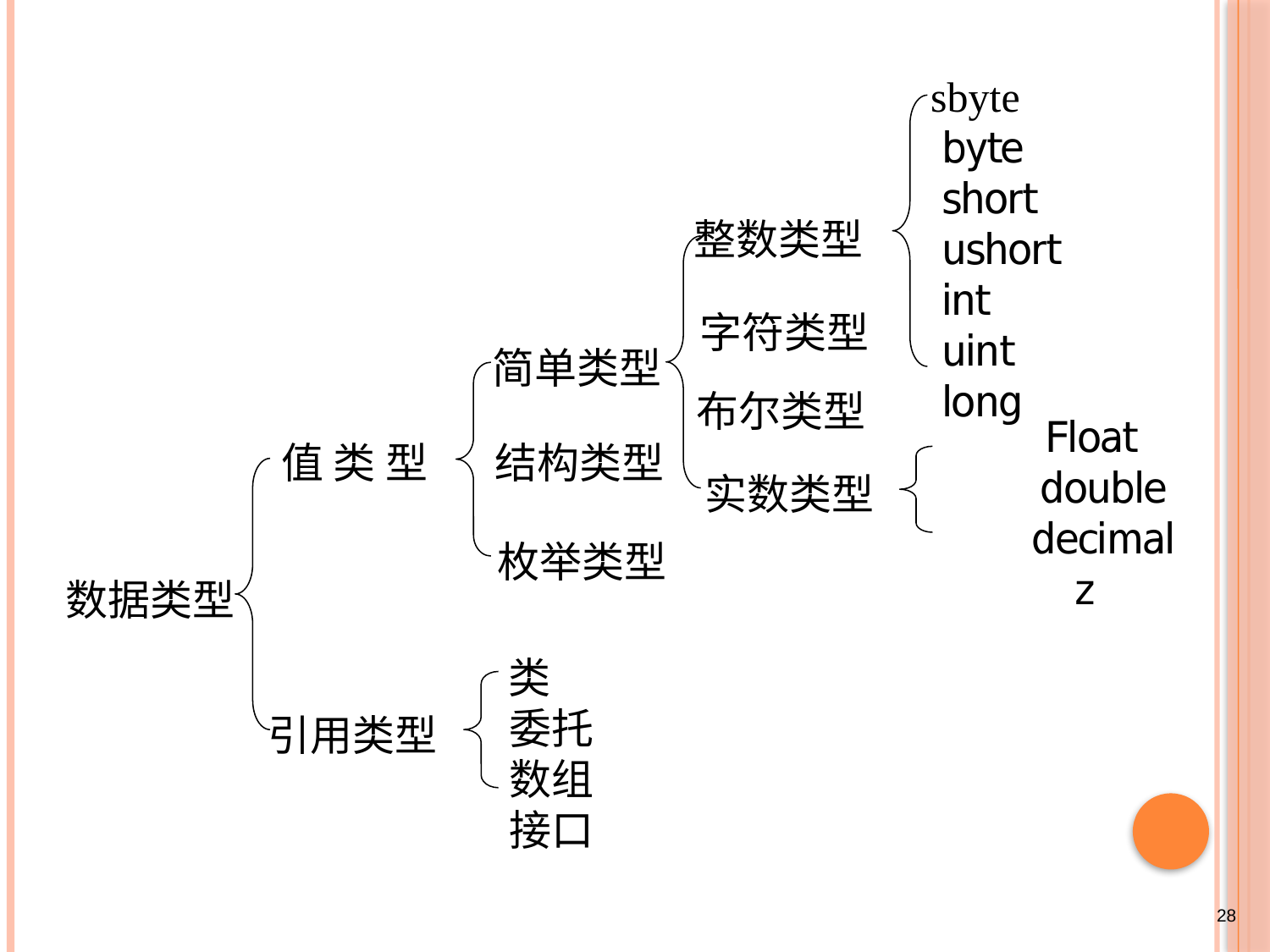

sbyte
     byte
     short
     ushort
     int
     uint
     long

     整数类型

      字符类型
      简单类型

     布尔类型

                值 类 型

      结构类型

           实数类型
      枚举类型
数据类型
             类
     委托
     数组
     接口

     引用类型

             Float
double
decimalz
28